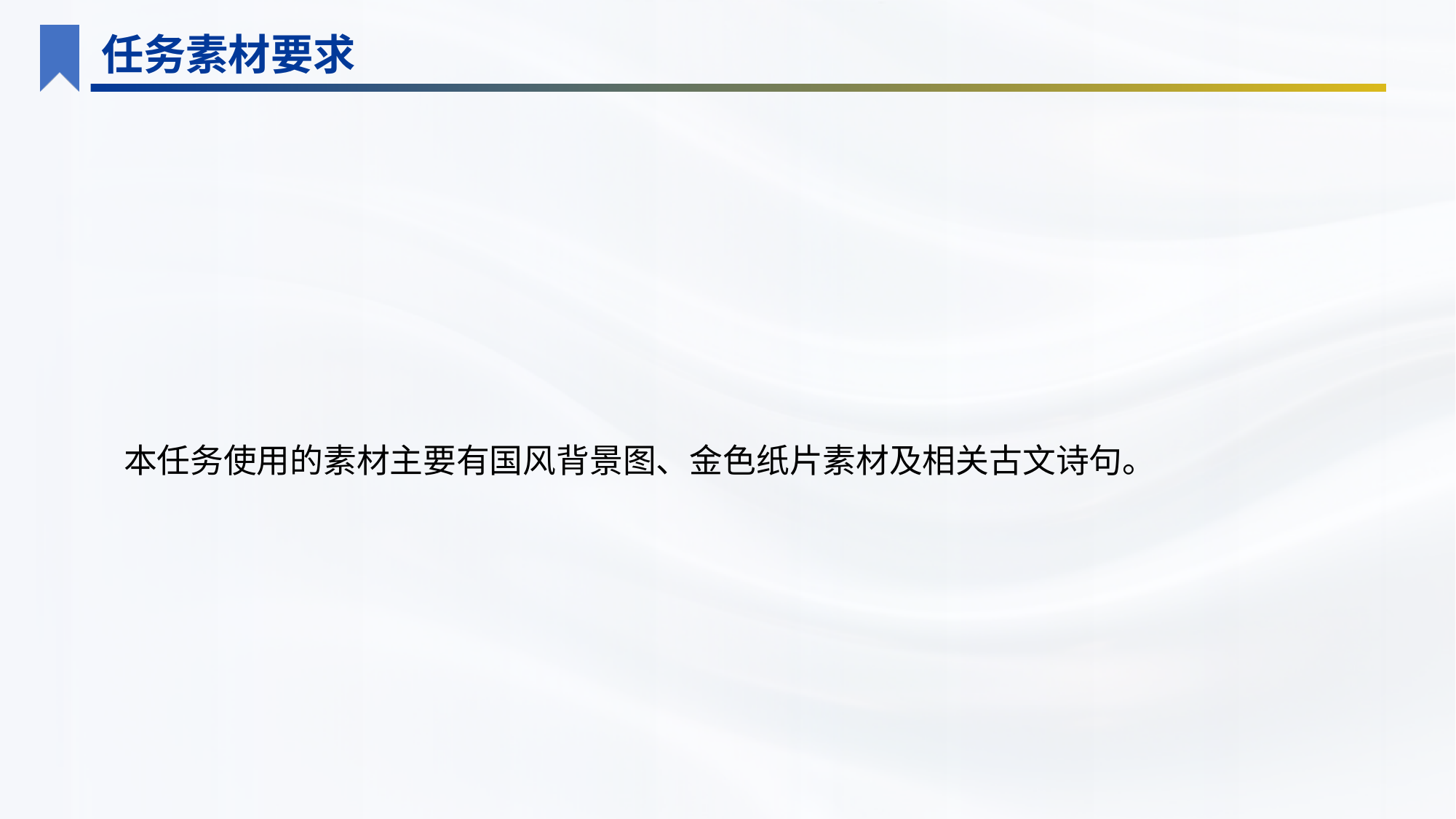

任务素材要求
本任务使用的素材主要有国风背景图、金色纸片素材及相关古文诗句。